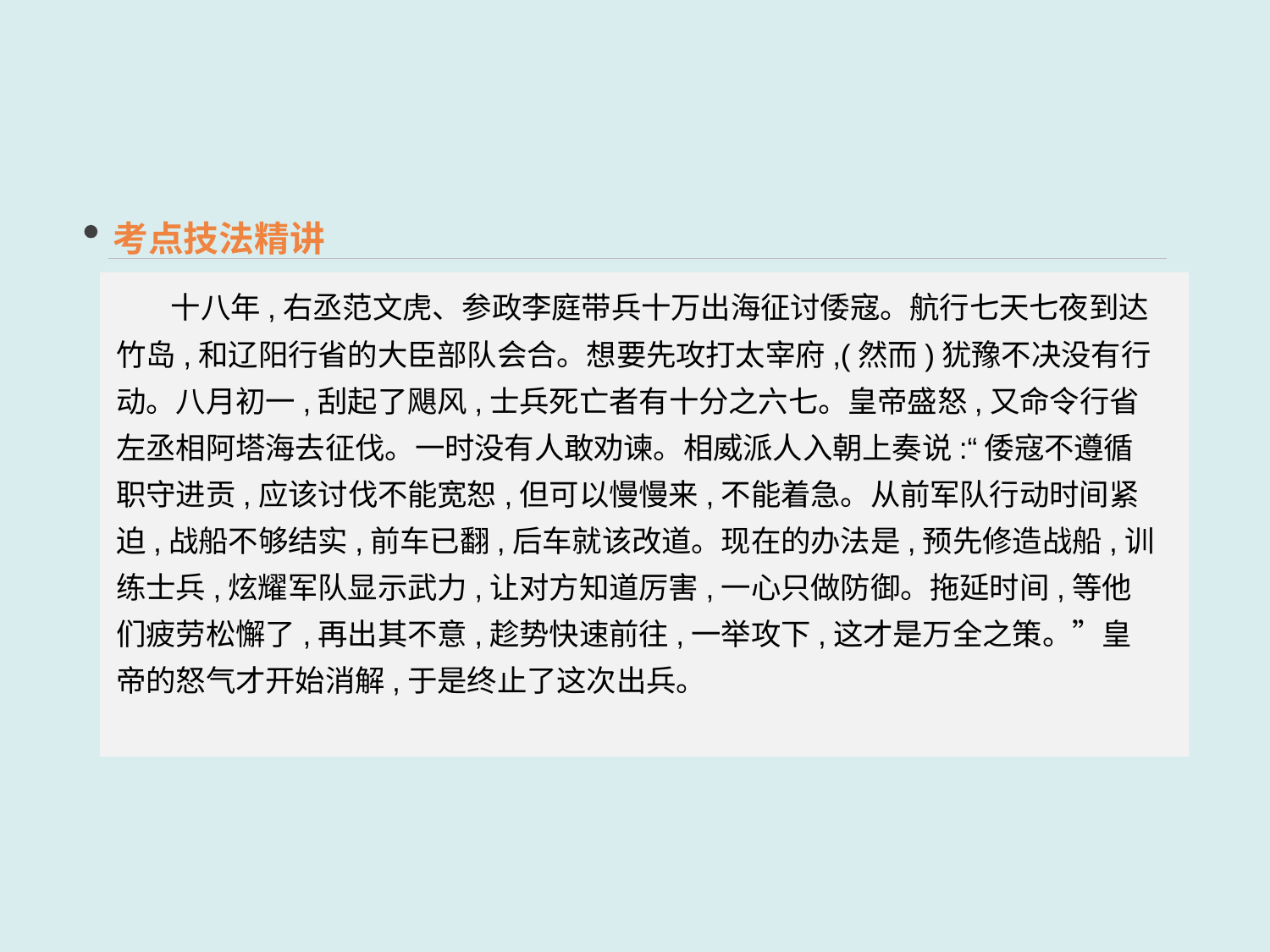

考点技法精讲

       十八年,右丞范文虎、参政李庭带兵十万出海征讨倭寇。航行七天七夜到达竹岛,和辽阳行省的大臣部队会合。想要先攻打太宰府,(然而)犹豫不决没有行动。八月初一,刮起了飓风,士兵死亡者有十分之六七。皇帝盛怒,又命令行省左丞相阿塔海去征伐。一时没有人敢劝谏。相威派人入朝上奏说:“倭寇不遵循职守进贡,应该讨伐不能宽恕,但可以慢慢来,不能着急。从前军队行动时间紧迫,战船不够结实,前车已翻,后车就该改道。现在的办法是,预先修造战船,训练士兵,炫耀军队显示武力,让对方知道厉害,一心只做防御。拖延时间,等他们疲劳松懈了,再出其不意,趁势快速前往,一举攻下,这才是万全之策。”皇帝的怒气才开始消解,于是终止了这次出兵。